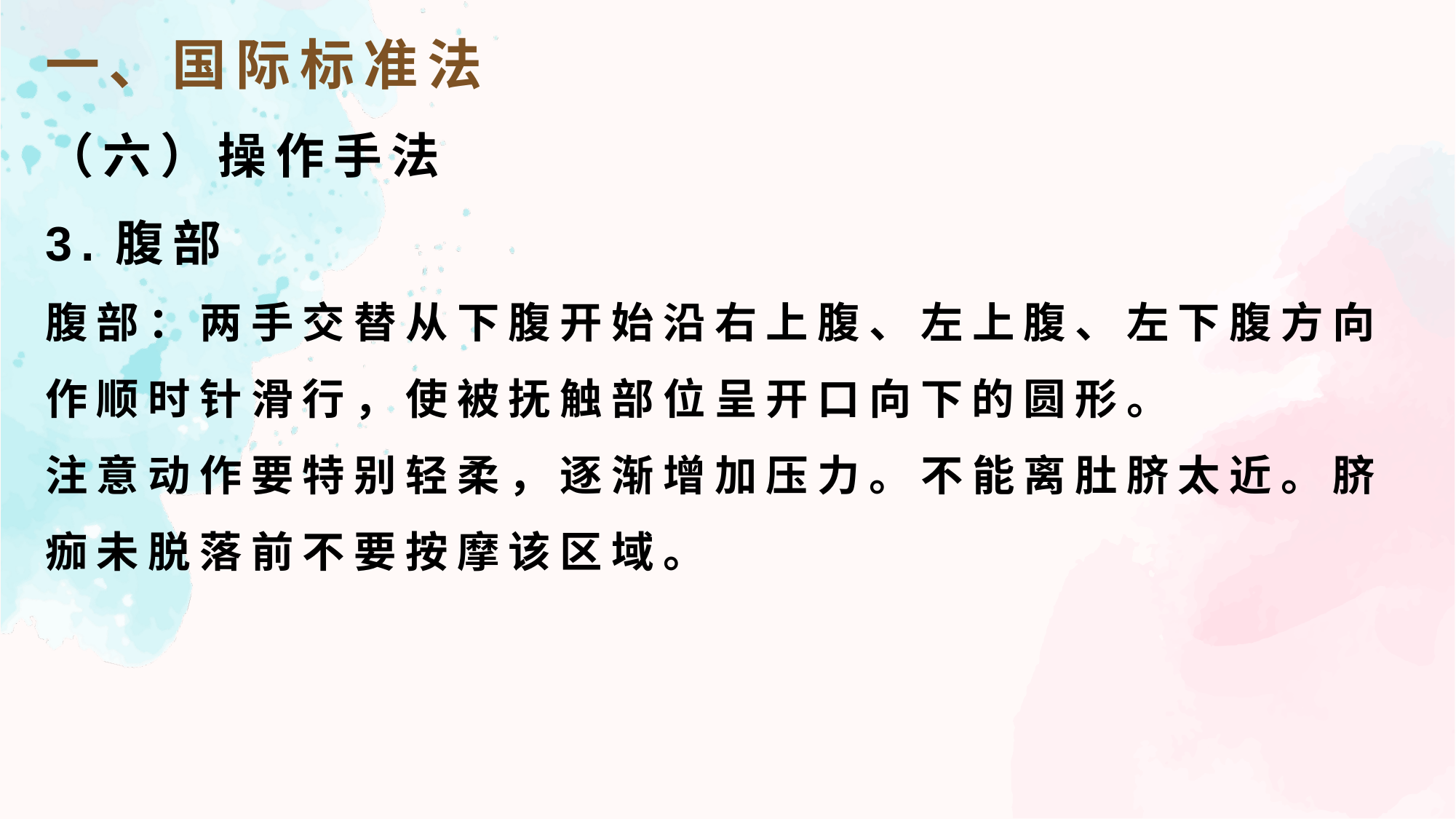

一、国际标准法
（六）操作手法
3.腹部
腹部：两手交替从下腹开始沿右上腹、左上腹、左下腹方向作顺时针滑行，使被抚触部位呈开口向下的圆形。
注意动作要特别轻柔，逐渐增加压力。不能离肚脐太近。脐痂未脱落前不要按摩该区域。